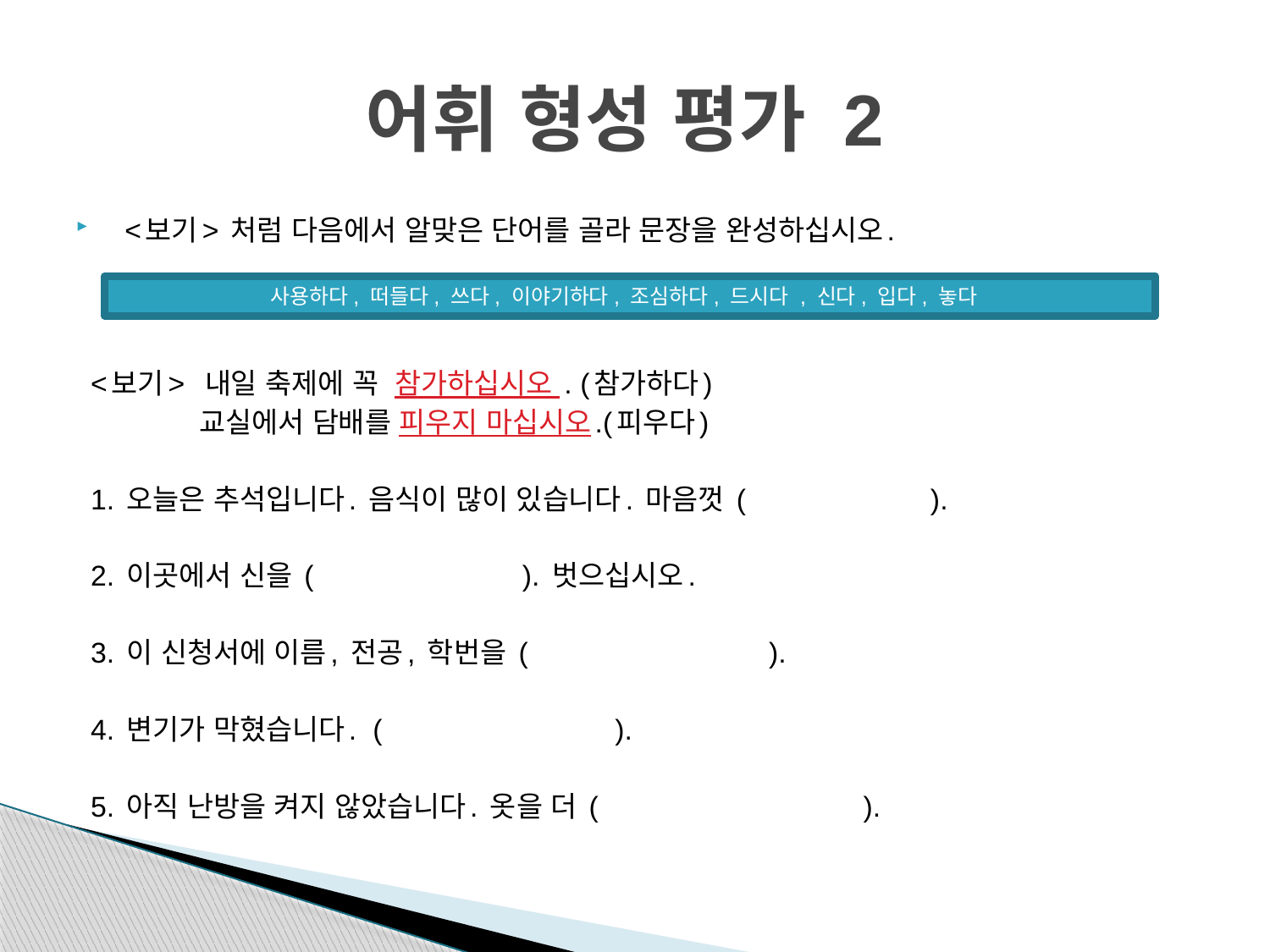

# 어휘 형성 평가 2
<보기> 처럼 다음에서 알맞은 단어를 골라 문장을 완성하십시오.

<보기>  내일 축제에 꼭  참가하십시오 . (참가하다)
             교실에서 담배를 피우지 마십시오.(피우다)

1. 오늘은 추석입니다. 음식이 많이 있습니다. 마음껏 (                       ).

2. 이곳에서 신을 (                          ). 벗으십시오.

3. 이 신청서에 이름, 전공, 학번을 (                              ).

4. 변기가 막혔습니다.  (                             ).

5. 아직 난방을 켜지 않았습니다. 옷을 더 (                                 ).

사용하다, 떠들다, 쓰다, 이야기하다, 조심하다, 드시다 , 신다, 입다, 놓다